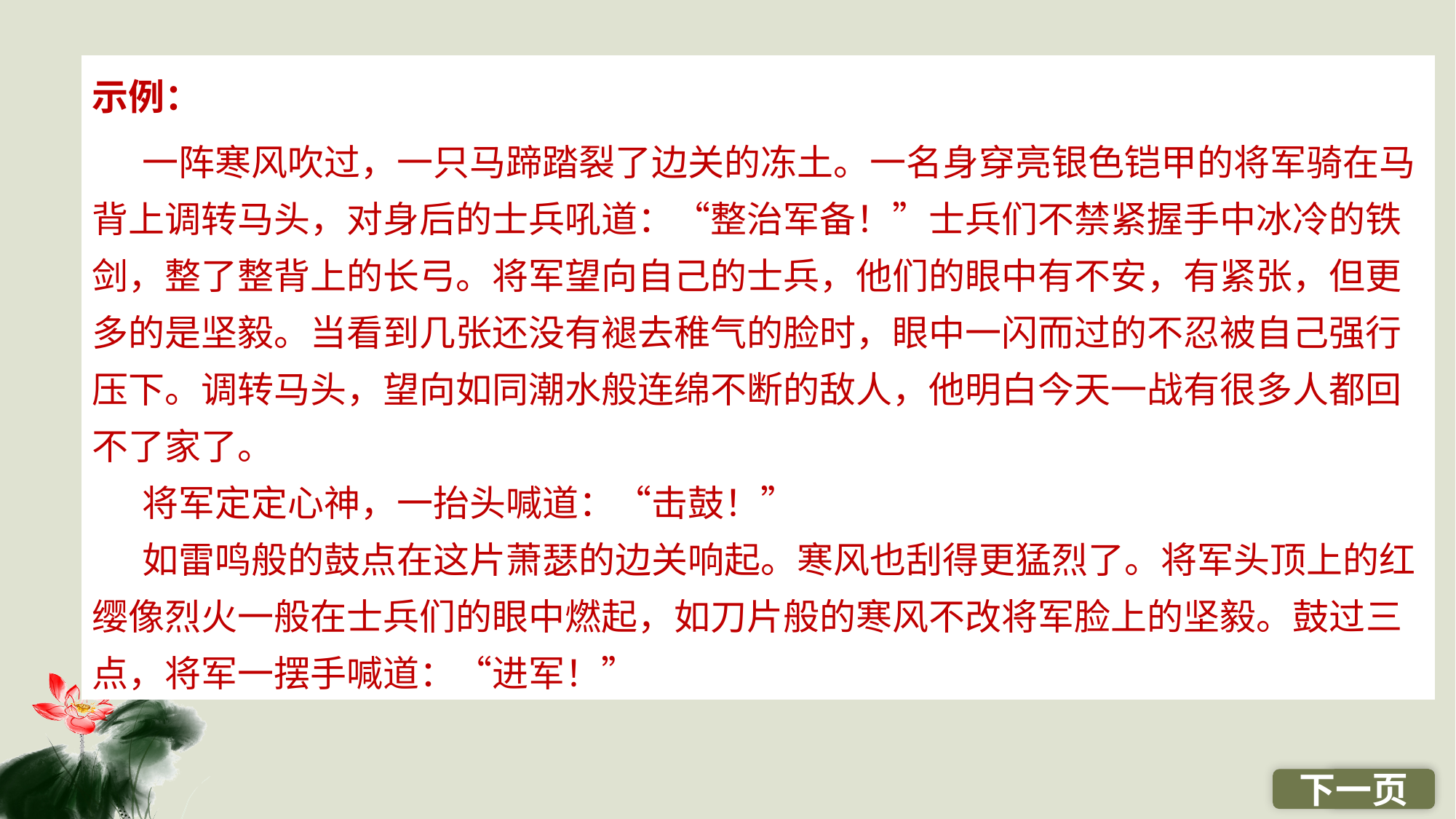

示例：
     一阵寒风吹过，一只马蹄踏裂了边关的冻土。一名身穿亮银色铠甲的将军骑在马背上调转马头，对身后的士兵吼道：“整治军备！”士兵们不禁紧握手中冰冷的铁剑，整了整背上的长弓。将军望向自己的士兵，他们的眼中有不安，有紧张，但更多的是坚毅。当看到几张还没有褪去稚气的脸时，眼中一闪而过的不忍被自己强行压下。调转马头，望向如同潮水般连绵不断的敌人，他明白今天一战有很多人都回不了家了。
     将军定定心神，一抬头喊道：“击鼓！”
     如雷鸣般的鼓点在这片萧瑟的边关响起。寒风也刮得更猛烈了。将军头顶上的红缨像烈火一般在士兵们的眼中燃起，如刀片般的寒风不改将军脸上的坚毅。鼓过三点，将军一摆手喊道：“进军！”
下一页